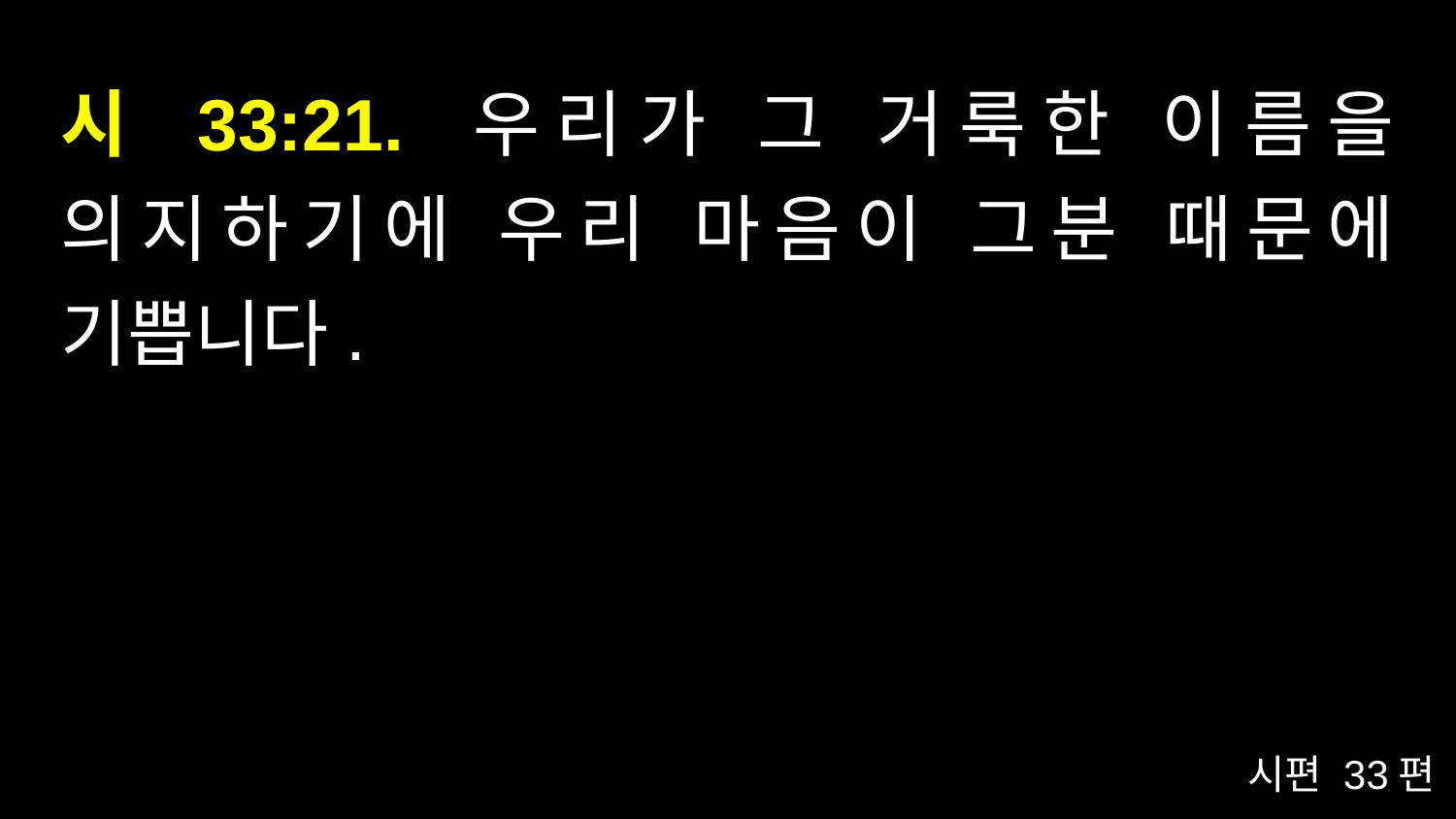

# 시 33:21. 우리가 그 거룩한 이름을 의지하기에 우리 마음이 그분 때문에 기쁩니다.
시편 33편